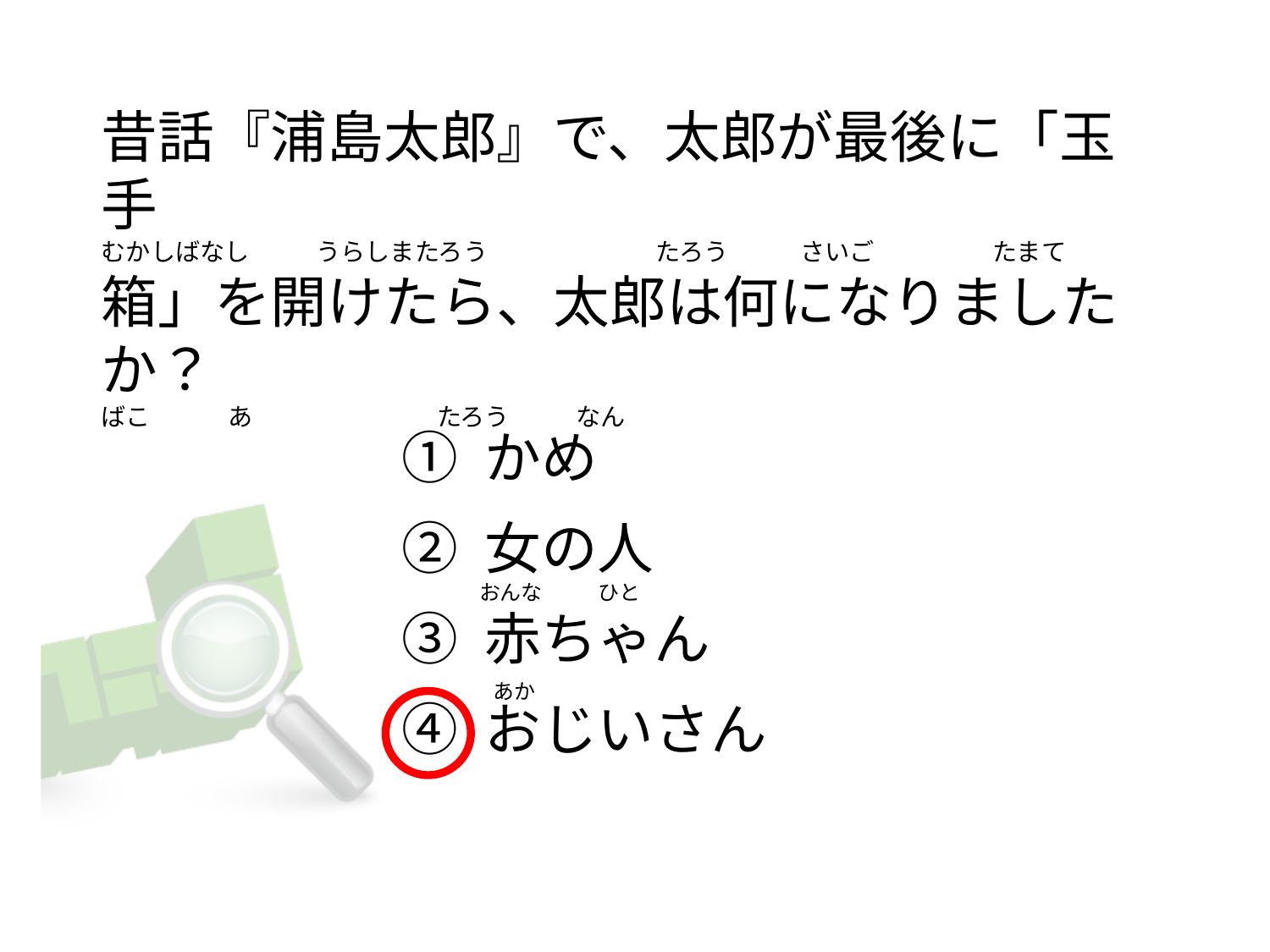

# 昔話『浦島太郎』で、太郎が最後に「玉手 むかしばなし 　  　うらしまたろう                          　たろう             さいご                 　たまて 箱」を開けたら、太郎は何になりましたか？ ばこ              あ                            　 たろう            なん
① かめ
② 女の人
③ 赤ちゃん
④ おじいさん

おんな            ひと
 あか